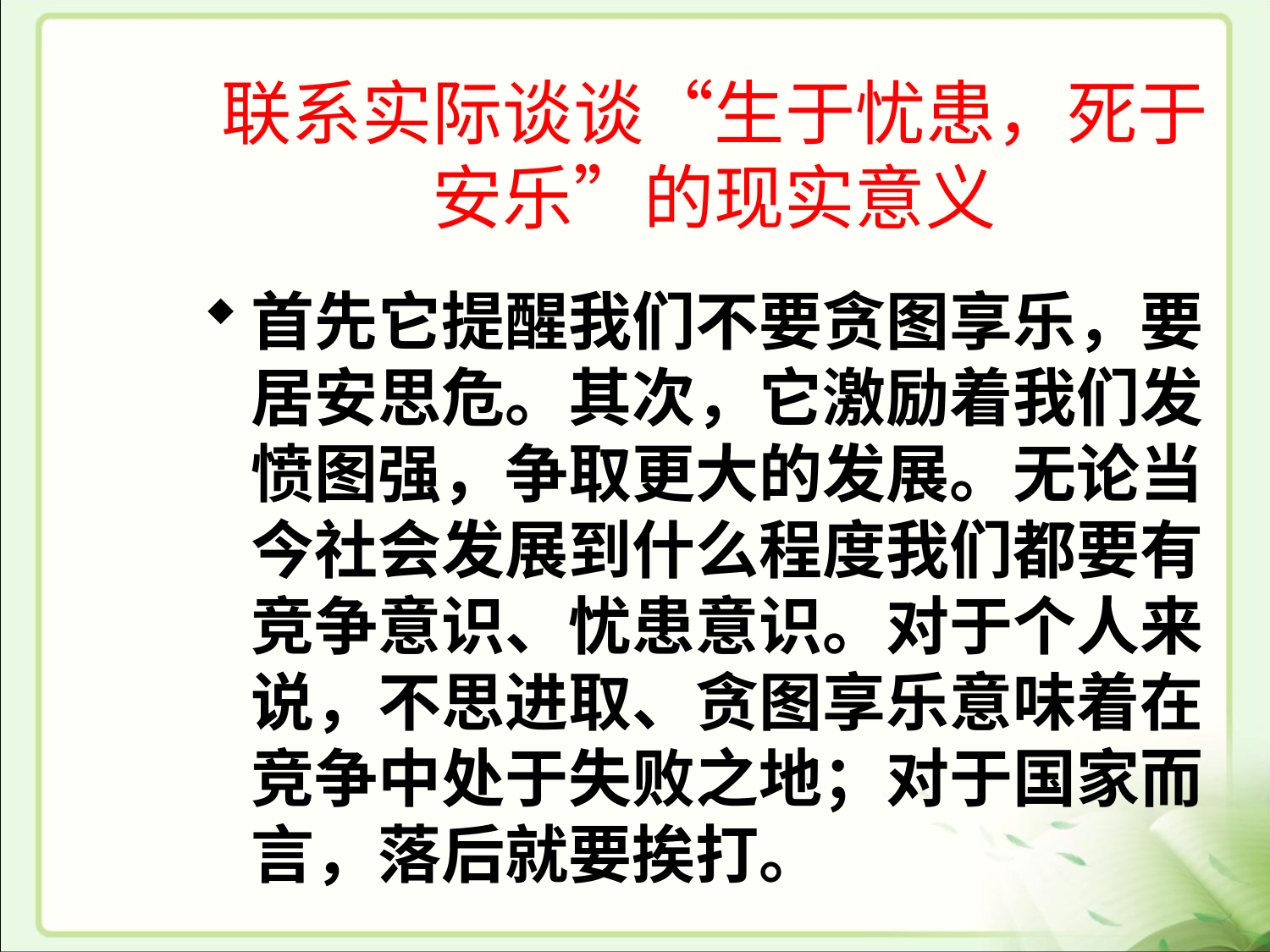

# 联系实际谈谈“生于忧患，死于安乐”的现实意义
首先它提醒我们不要贪图享乐，要居安思危。其次，它激励着我们发愤图强，争取更大的发展。无论当今社会发展到什么程度我们都要有竞争意识、忧患意识。对于个人来说，不思进取、贪图享乐意味着在竞争中处于失败之地；对于国家而言，落后就要挨打。